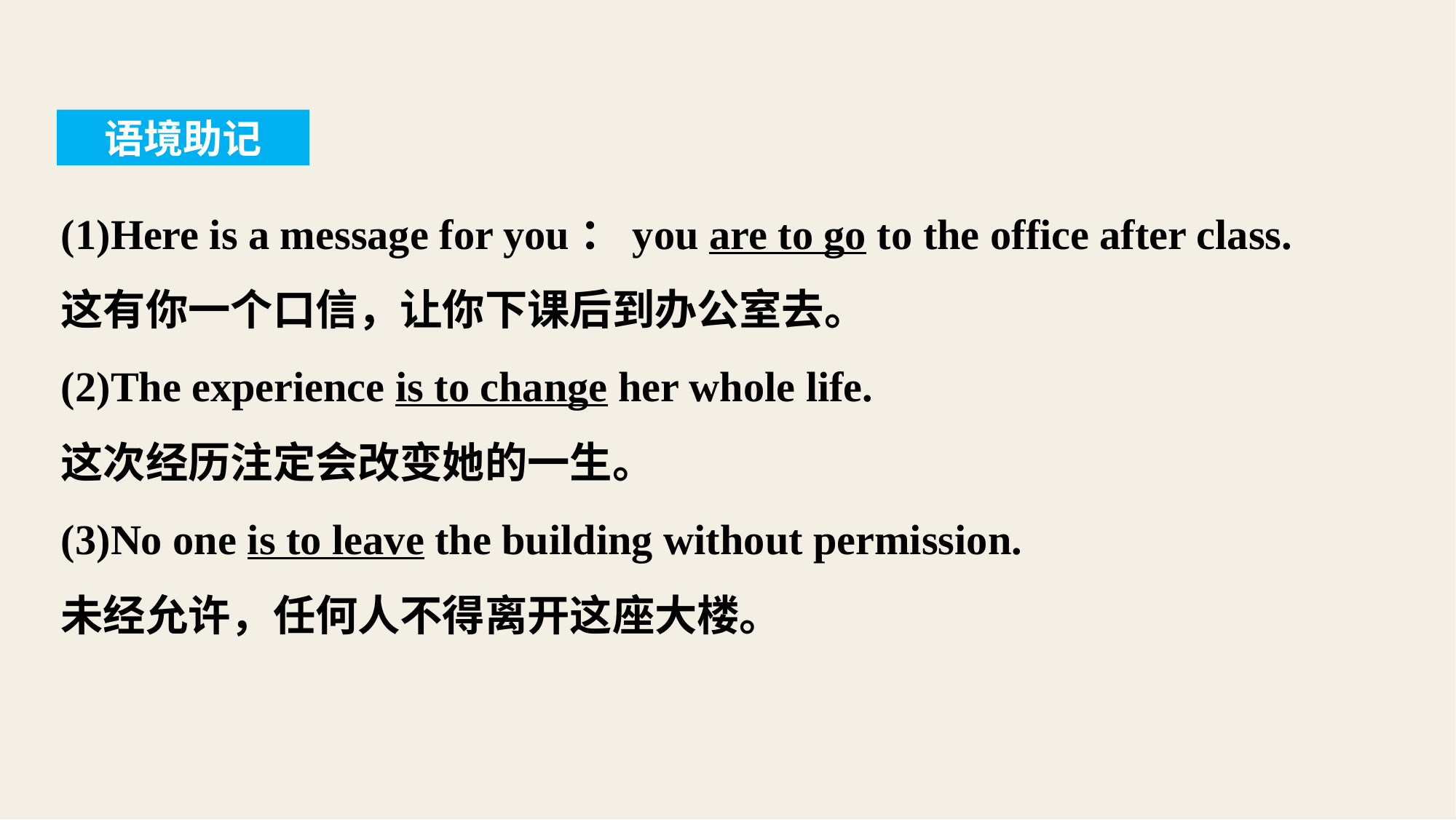

语境助记
(1)Here is a message for you：you are to go to the office after class.
这有你一个口信，让你下课后到办公室去。
(2)The experience is to change her whole life.
这次经历注定会改变她的一生。
(3)No one is to leave the building without permission.
未经允许，任何人不得离开这座大楼。